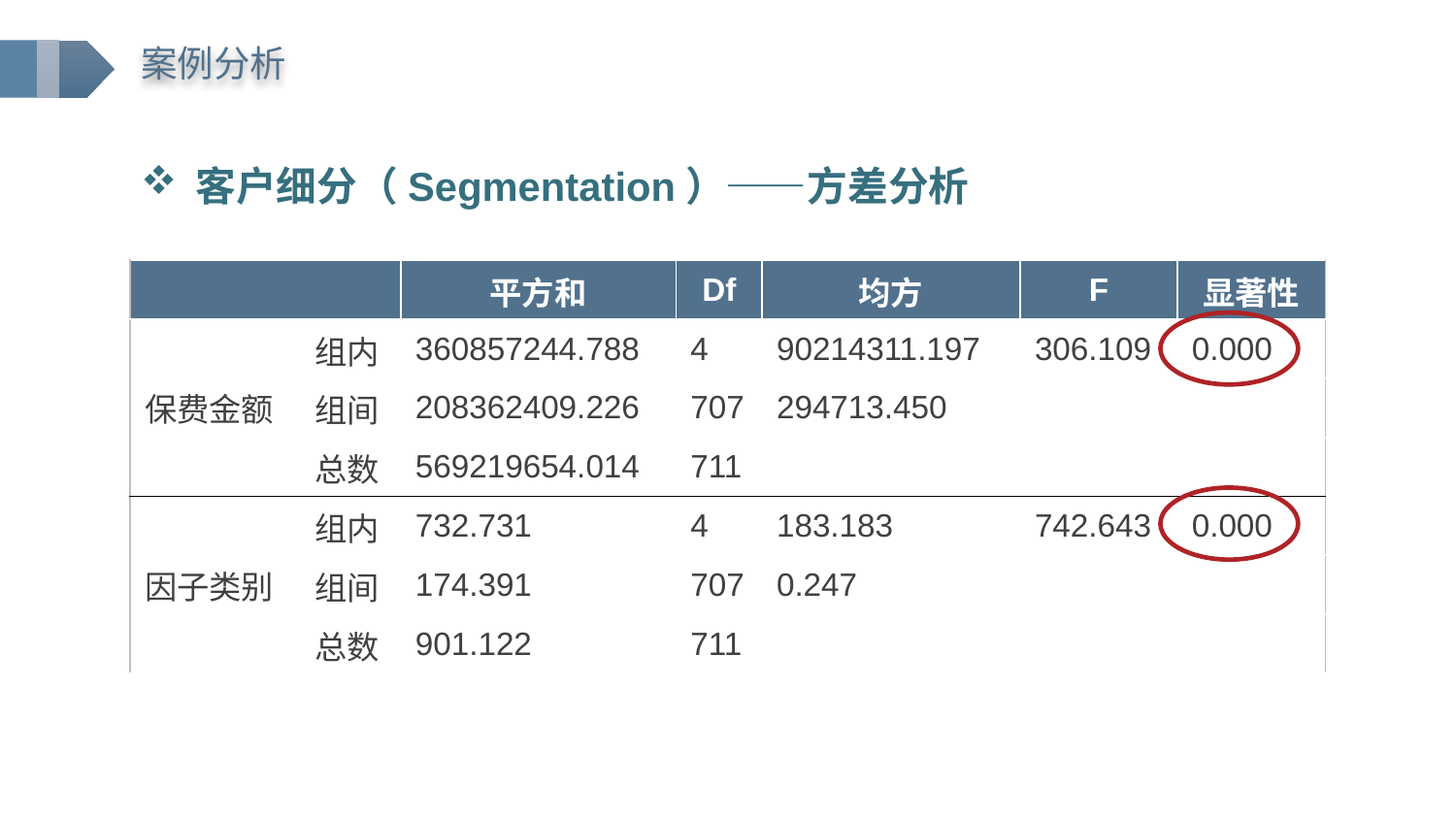

案例分析

客户细分（Segmentation）——方差分析
|  |  | 平方和 | Df | 均方 | F | 显著性 |
| --- | --- | --- | --- | --- | --- | --- |
| 保费金额 | 组内 | 360857244.788 | 4 | 90214311.197 | 306.109 | 0.000 |
|  | 组间 | 208362409.226 | 707 | 294713.450 |  |  |
|  | 总数 | 569219654.014 | 711 |  |  |  |
| 因子类别 | 组内 | 732.731 | 4 | 183.183 | 742.643 | 0.000 |
|  | 组间 | 174.391 | 707 | 0.247 |  |  |
|  | 总数 | 901.122 | 711 |  |  |  |